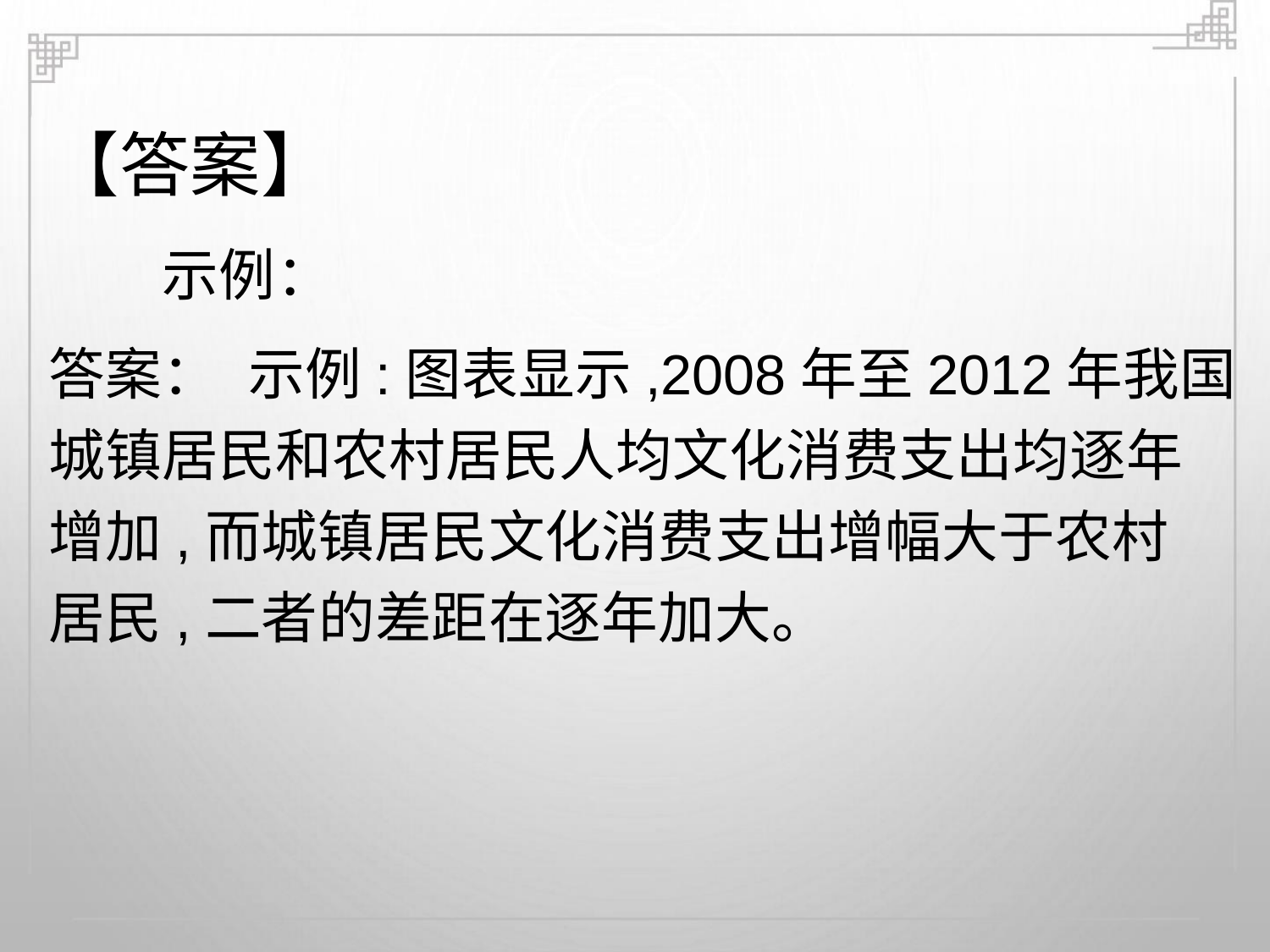

【答案】
示例：
答案： 示例:图表显示,2008年至2012年我国
城镇居民和农村居民人均文化消费支出均逐年
增加,而城镇居民文化消费支出增幅大于农村
居民,二者的差距在逐年加大。